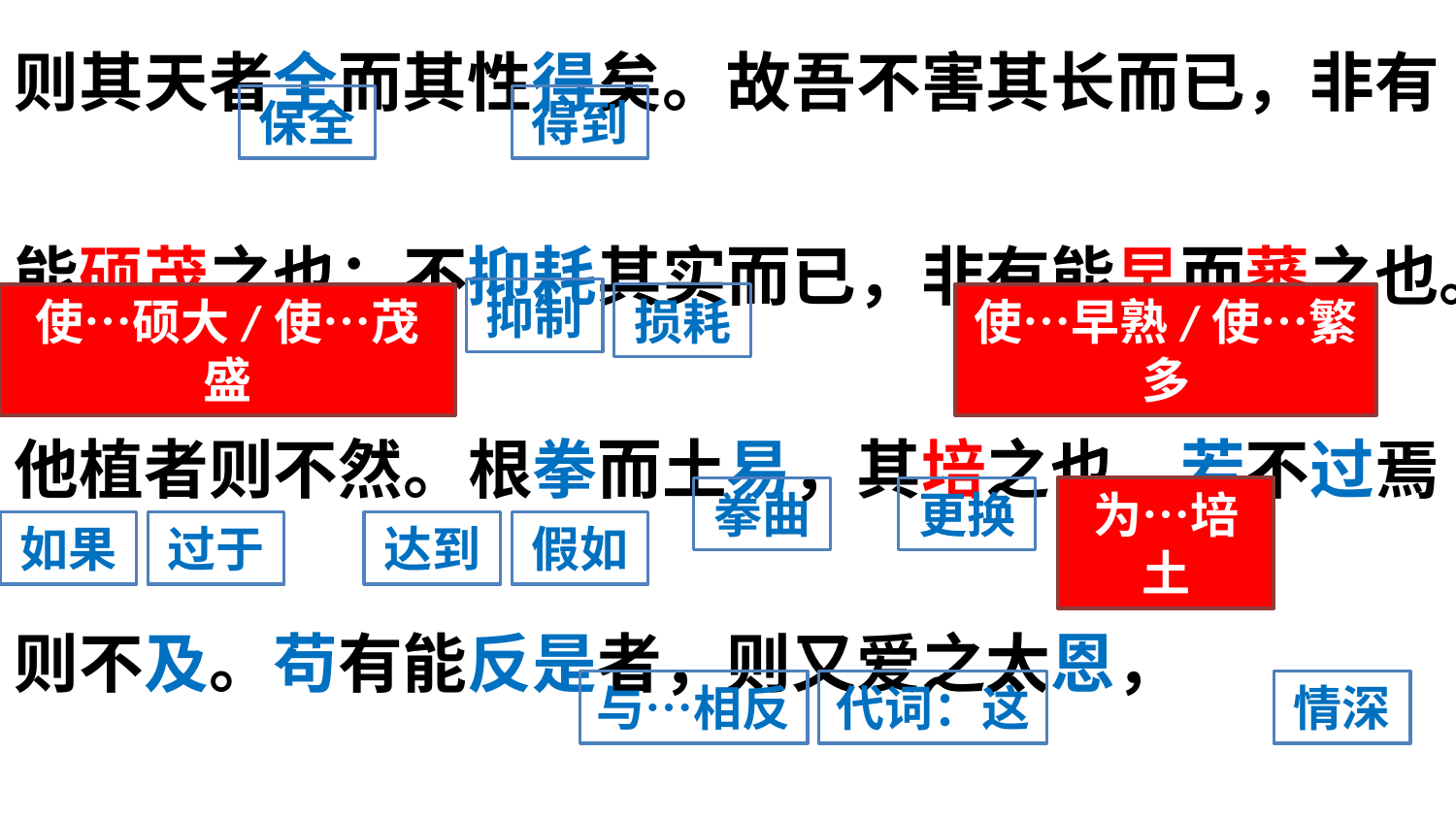

则其天者全而其性得矣。故吾不害其长而已，非有能硕茂之也；不抑耗其实而已，非有能早而蕃之也。他植者则不然。根拳而土易，其培之也，若不过焉则不及。苟有能反是者，则又爱之太恩，
保全
得到
抑制
使…硕大/使…茂盛
损耗
使…早熟/使…繁多
拳曲
更换
为…培土
如果
过于
达到
假如
与…相反
代词：这
情深